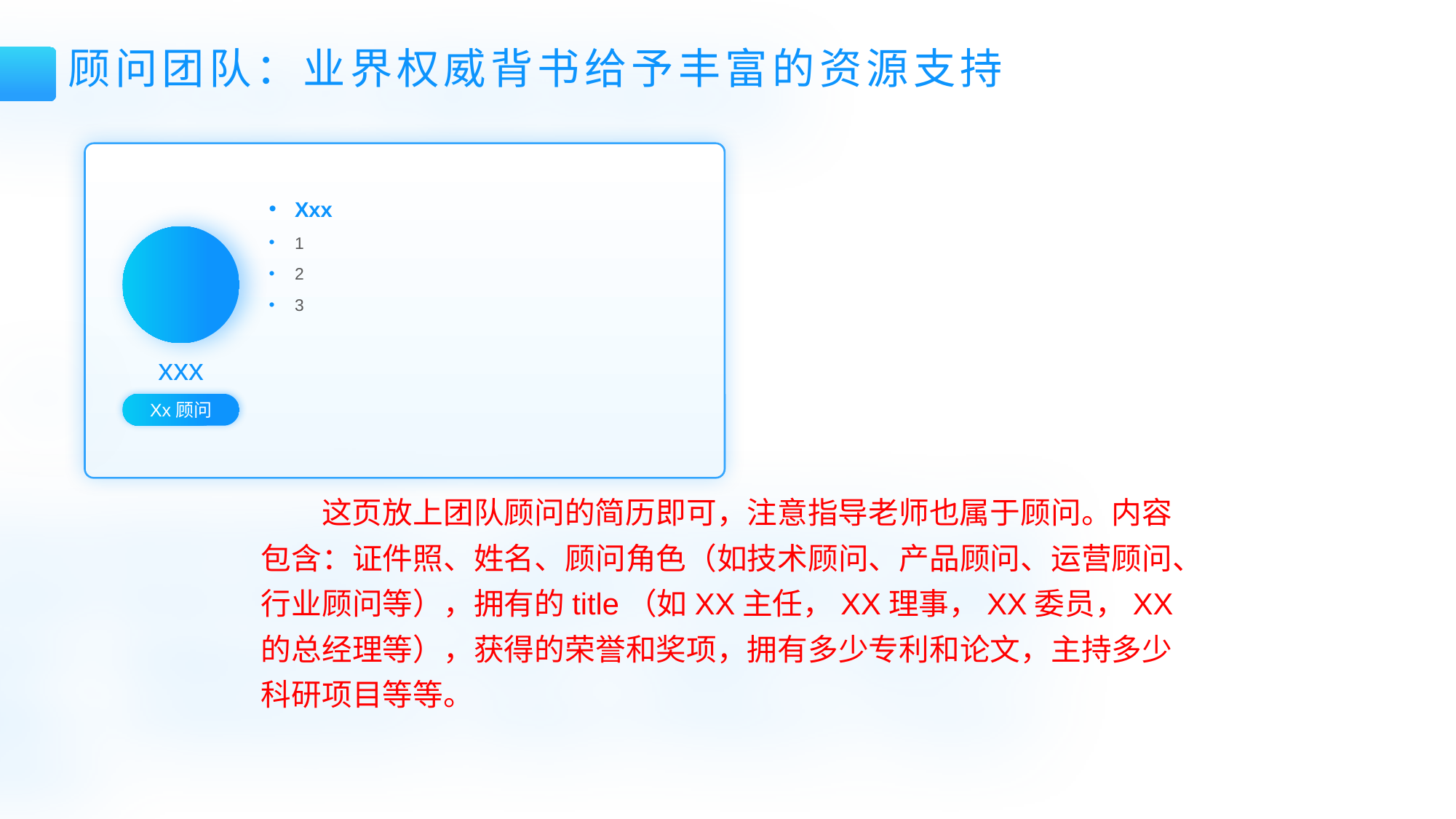

顾问团队：业界权威背书给予丰富的资源支持

Xxx
1
2
3

xxx
Xx顾问
这页放上团队顾问的简历即可，注意指导老师也属于顾问。内容包含：证件照、姓名、顾问角色（如技术顾问、产品顾问、运营顾问、行业顾问等），拥有的title（如XX主任，XX理事，XX委员，XX的总经理等），获得的荣誉和奖项，拥有多少专利和论文，主持多少科研项目等等。